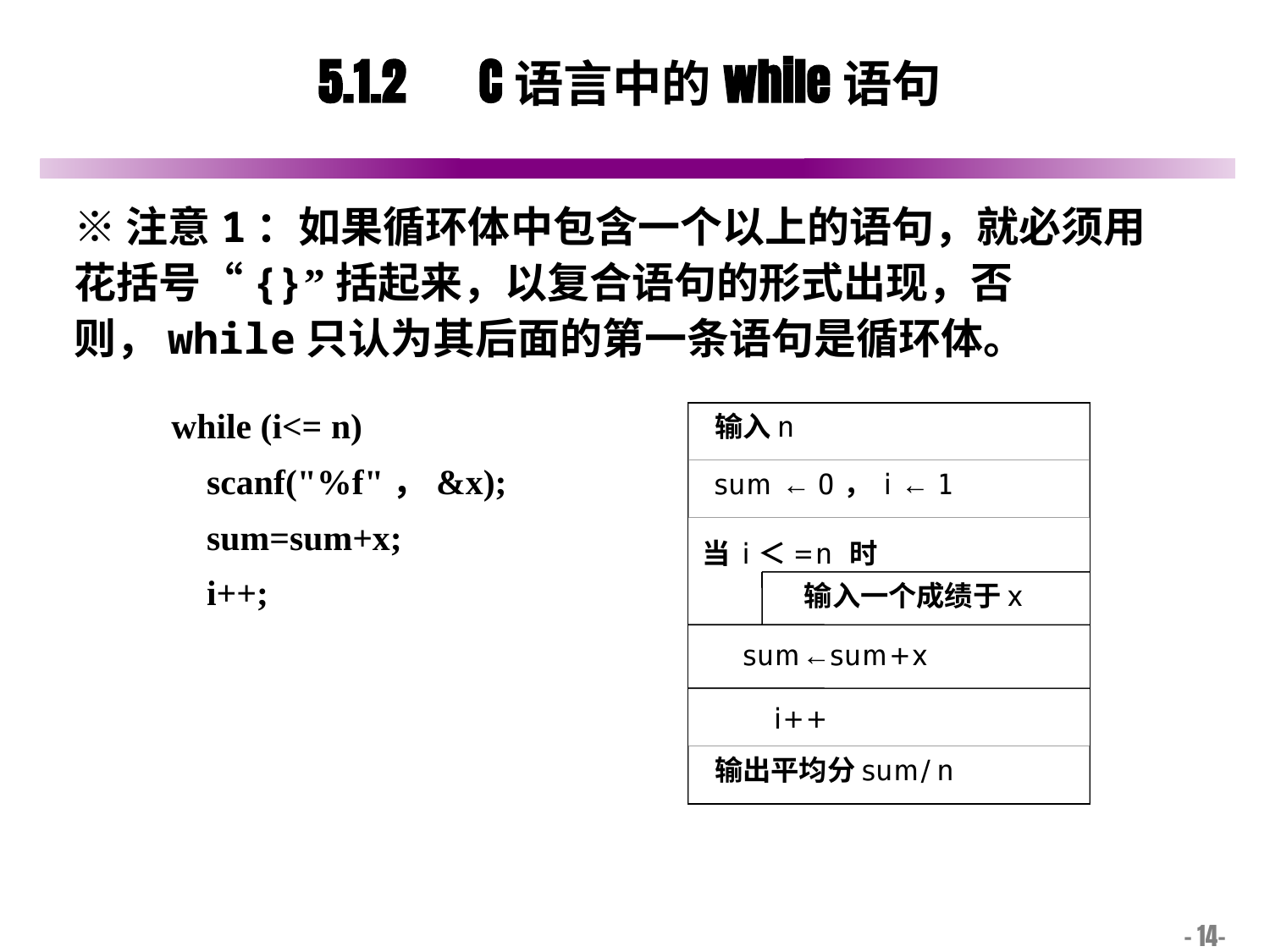

# 5.1.2　C语言中的while语句
※注意1：如果循环体中包含一个以上的语句，就必须用花括号“{}”括起来，以复合语句的形式出现，否则，while只认为其后面的第一条语句是循环体。
while (i<= n)
    scanf("%f"，&x);
    sum=sum+x;
    i++;

输入n

sum ← 0， i ← 1

当 i＜=n 时

输入一个成绩于x

sum←sum+x

i++

输出平均分sum/n

 - 14-